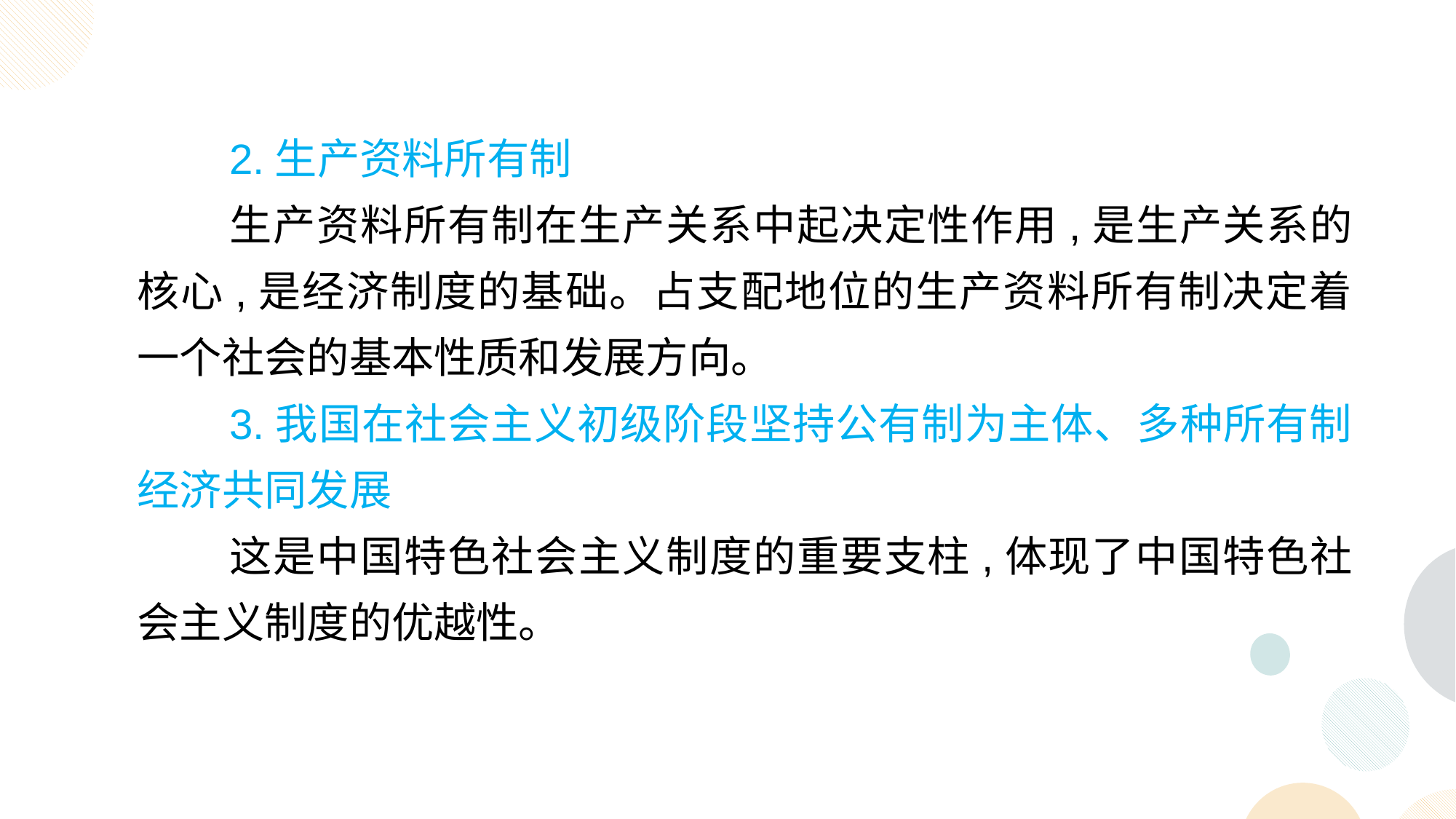

2.生产资料所有制
生产资料所有制在生产关系中起决定性作用,是生产关系的核心,是经济制度的基础。占支配地位的生产资料所有制决定着一个社会的基本性质和发展方向。
3.我国在社会主义初级阶段坚持公有制为主体、多种所有制经济共同发展
这是中国特色社会主义制度的重要支柱,体现了中国特色社会主义制度的优越性。